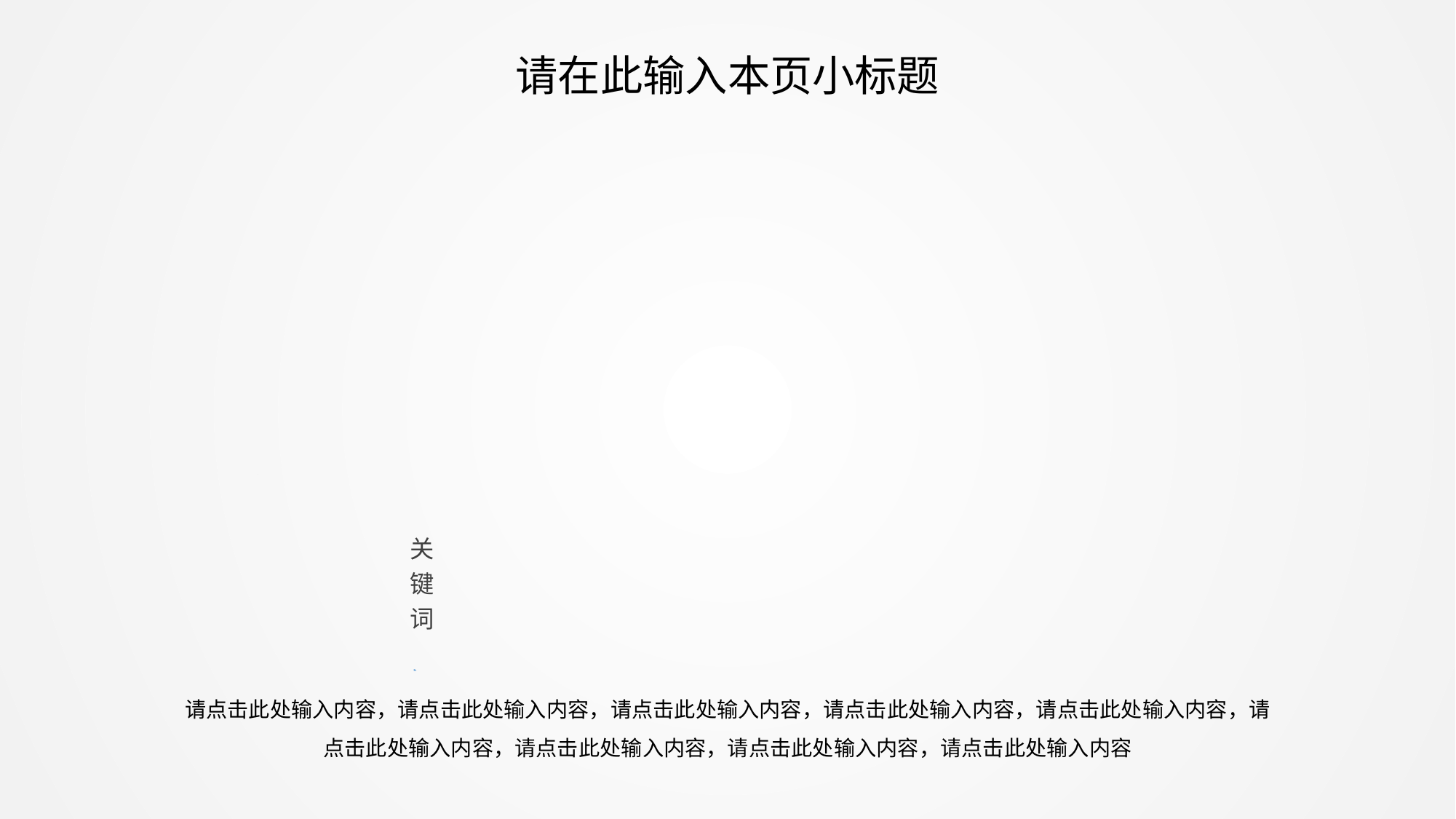

# 请在此输入本页小标题
关键词
关键词
关键词
关键词
关键词
请点击此处输入内容，请点击此处输入内容，请点击此处输入内容，请点击此处输入内容，请点击此处输入内容，请点击此处输入内容，请点击此处输入内容，请点击此处输入内容，请点击此处输入内容